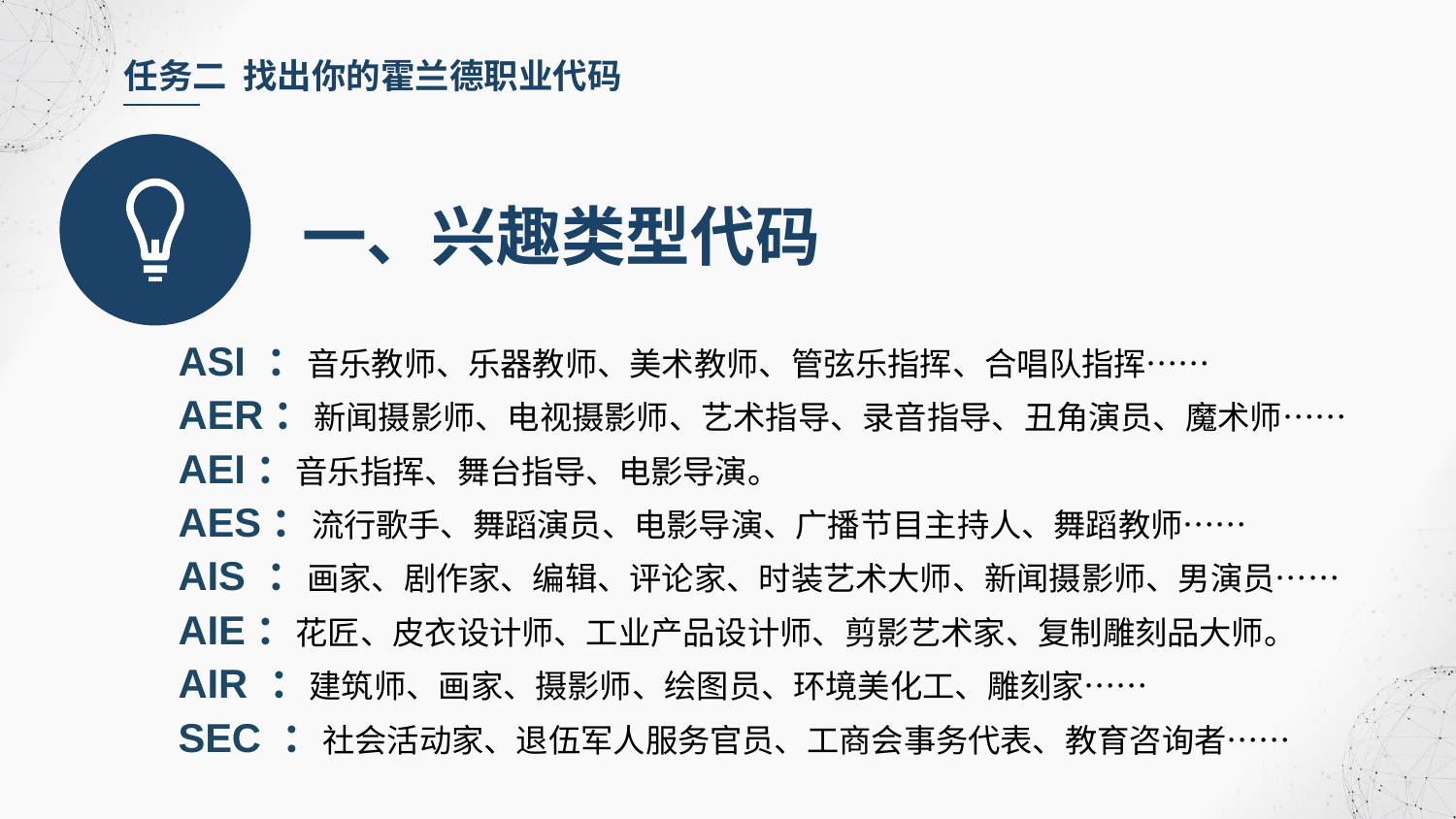

任务二  找出你的霍兰德职业代码

一、兴趣类型代码
ASI ：音乐教师、乐器教师、美术教师、管弦乐指挥、合唱队指挥……
AER：新闻摄影师、电视摄影师、艺术指导、录音指导、丑角演员、魔术师……
AEI：音乐指挥、舞台指导、电影导演。
AES：流行歌手、舞蹈演员、电影导演、广播节目主持人、舞蹈教师……
AIS ：画家、剧作家、编辑、评论家、时装艺术大师、新闻摄影师、男演员……
AIE：花匠、皮衣设计师、工业产品设计师、剪影艺术家、复制雕刻品大师。
AIR ：建筑师、画家、摄影师、绘图员、环境美化工、雕刻家……
SEC ：社会活动家、退伍军人服务官员、工商会事务代表、教育咨询者……